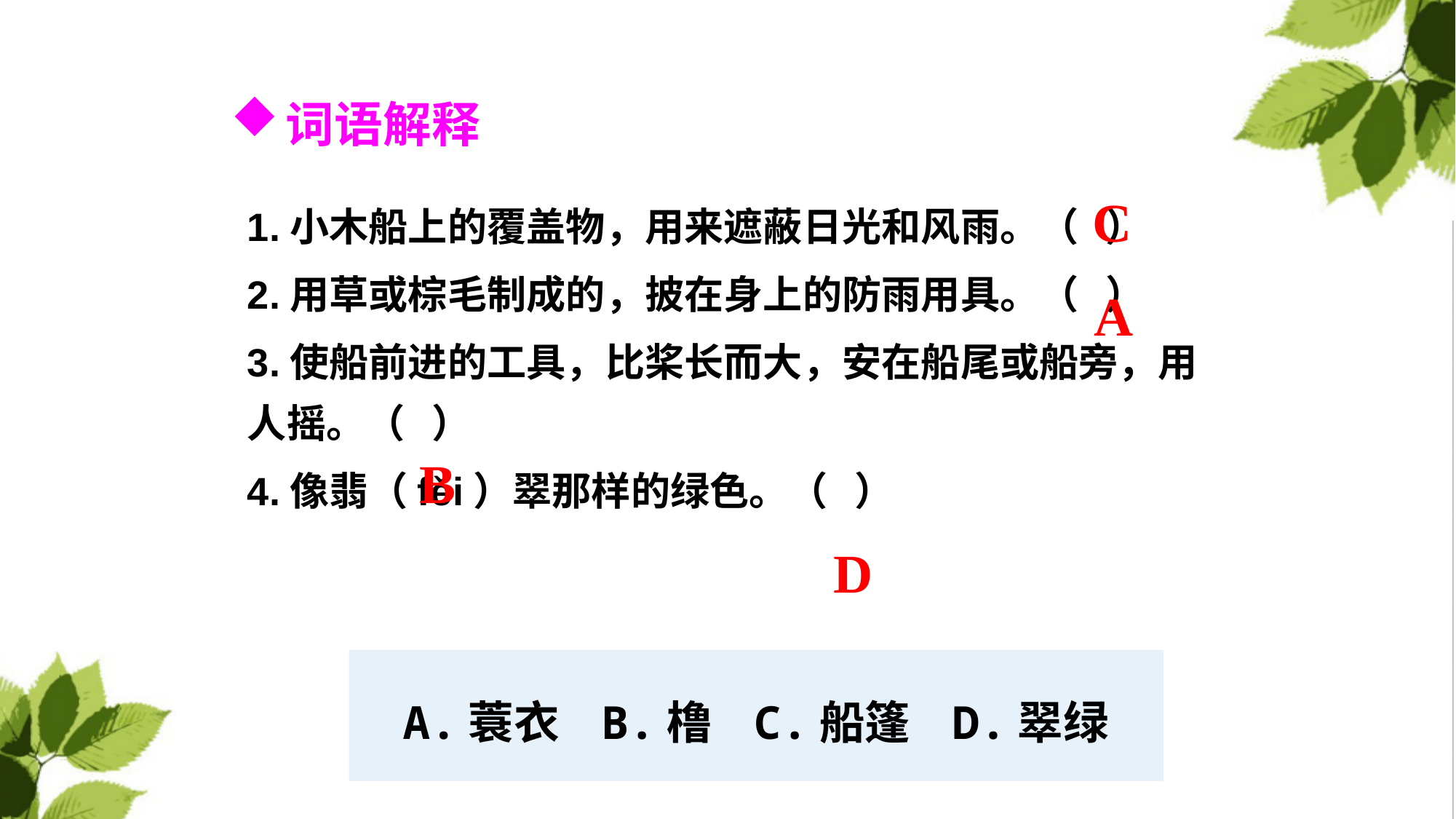

词语解释
1.小木船上的覆盖物，用来遮蔽日光和风雨。（   ）
2.用草或棕毛制成的，披在身上的防雨用具。（   ）
3.使船前进的工具，比桨长而大，安在船尾或船旁，用人摇。（   ）
4.像翡（fěi）翠那样的绿色。（   ）
C
A
B
D
A.蓑衣   B.橹   C.船篷   D.翠绿